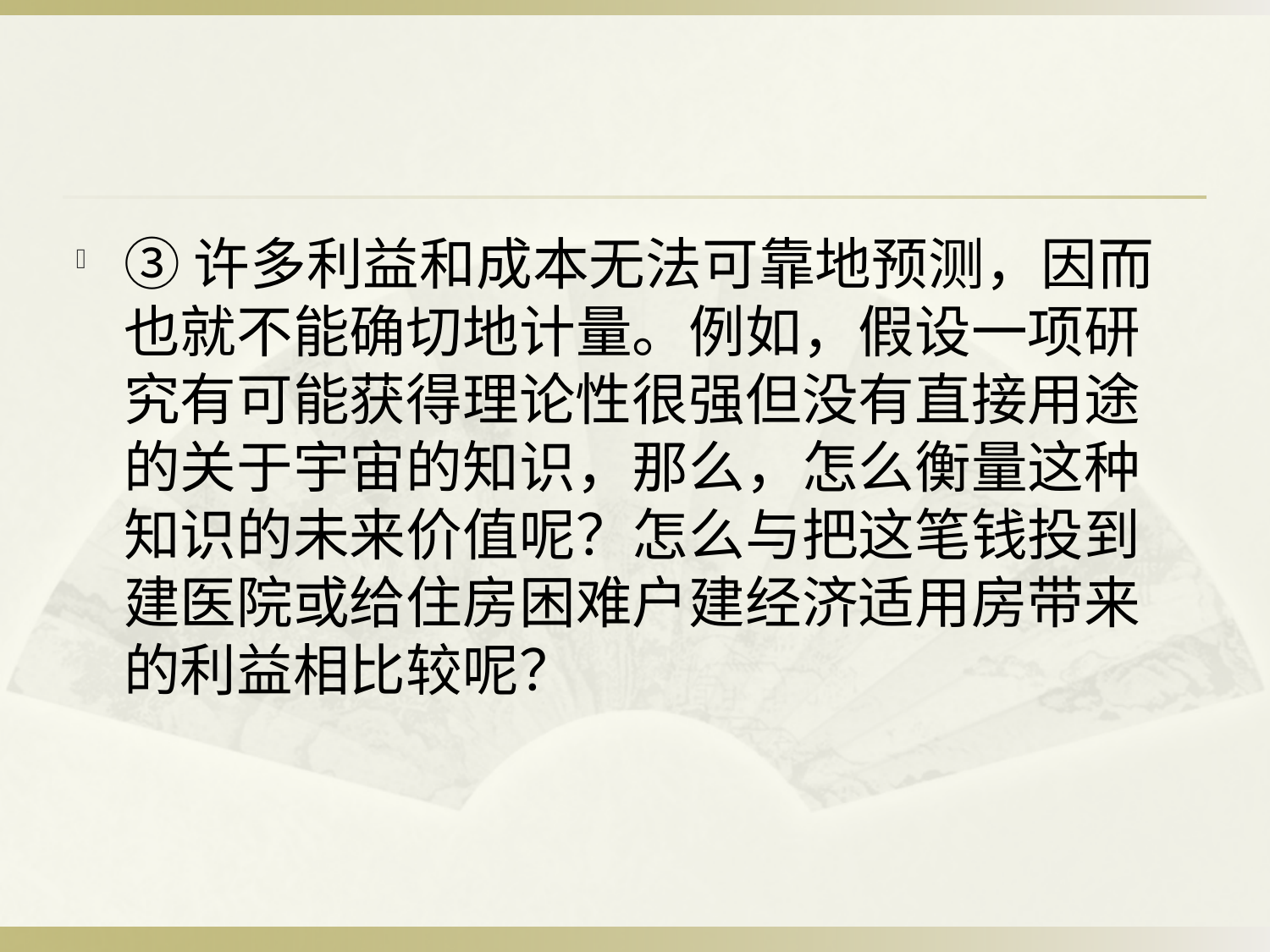

③许多利益和成本无法可靠地预测，因而也就不能确切地计量。例如，假设一项研究有可能获得理论性很强但没有直接用途的关于宇宙的知识，那么，怎么衡量这种知识的未来价值呢？怎么与把这笔钱投到建医院或给住房困难户建经济适用房带来的利益相比较呢？